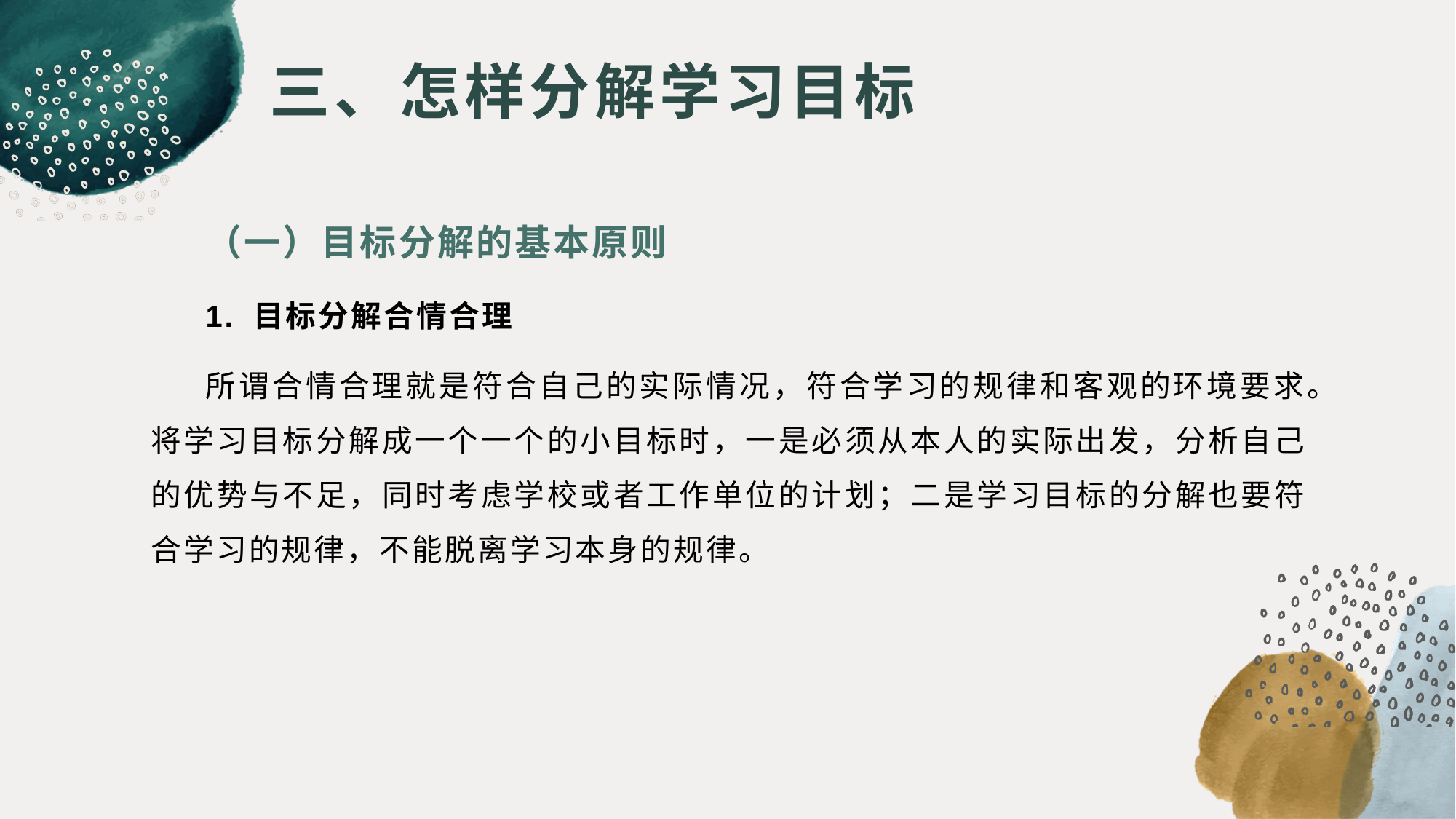

# 三、怎样分解学习目标
（一）目标分解的基本原则
1. 目标分解合情合理
所谓合情合理就是符合自己的实际情况，符合学习的规律和客观的环境要求。将学习目标分解成一个一个的小目标时，一是必须从本人的实际出发，分析自己的优势与不足，同时考虑学校或者工作单位的计划；二是学习目标的分解也要符合学习的规律，不能脱离学习本身的规律。